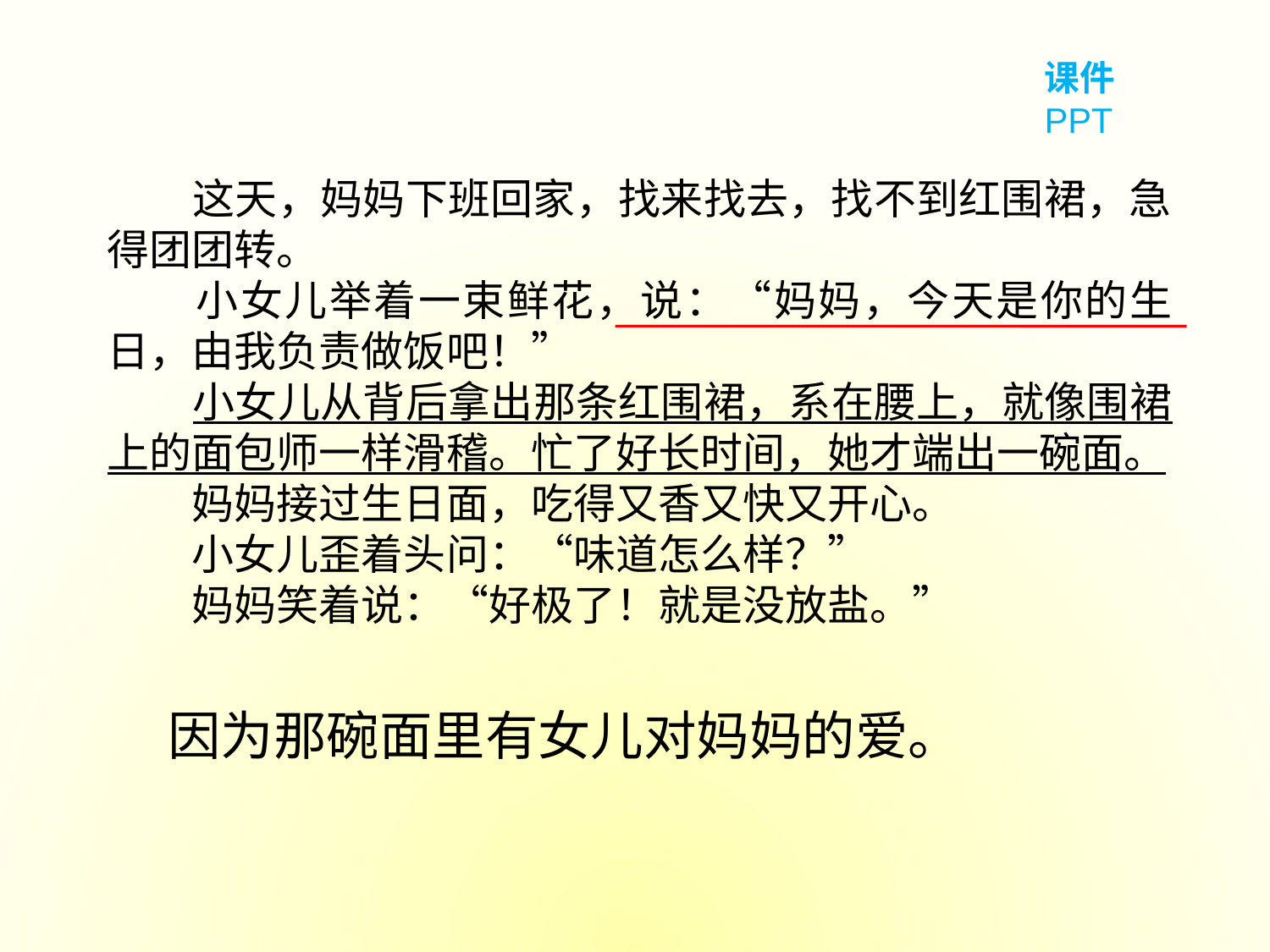

课件PPT
　　这天，妈妈下班回家，找来找去，找不到红围裙，急得团团转。
　　小女儿举着一束鲜花，说：“妈妈，今天是你的生日，由我负责做饭吧！”
　　小女儿从背后拿出那条红围裙，系在腰上，就像围裙上的面包师一样滑稽。忙了好长时间，她才端出一碗面。
　　妈妈接过生日面，吃得又香又快又开心。
　　小女儿歪着头问：“味道怎么样？”
　　妈妈笑着说：“好极了！就是没放盐。”

因为那碗面里有女儿对妈妈的爱。